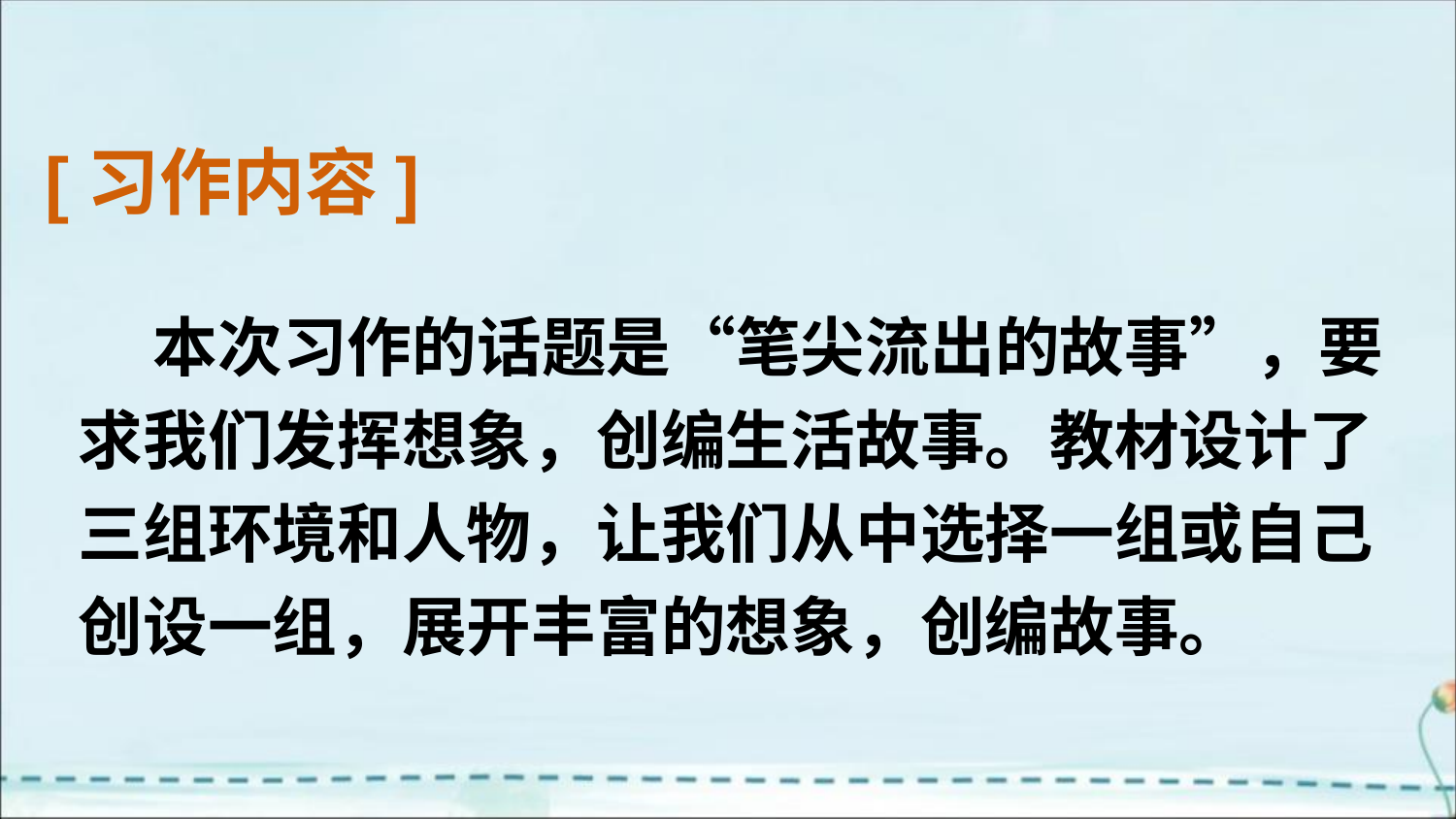

[习作内容]
    本次习作的话题是“笔尖流出的故事”，要求我们发挥想象，创编生活故事。教材设计了三组环境和人物，让我们从中选择一组或自己创设一组，展开丰富的想象，创编故事。